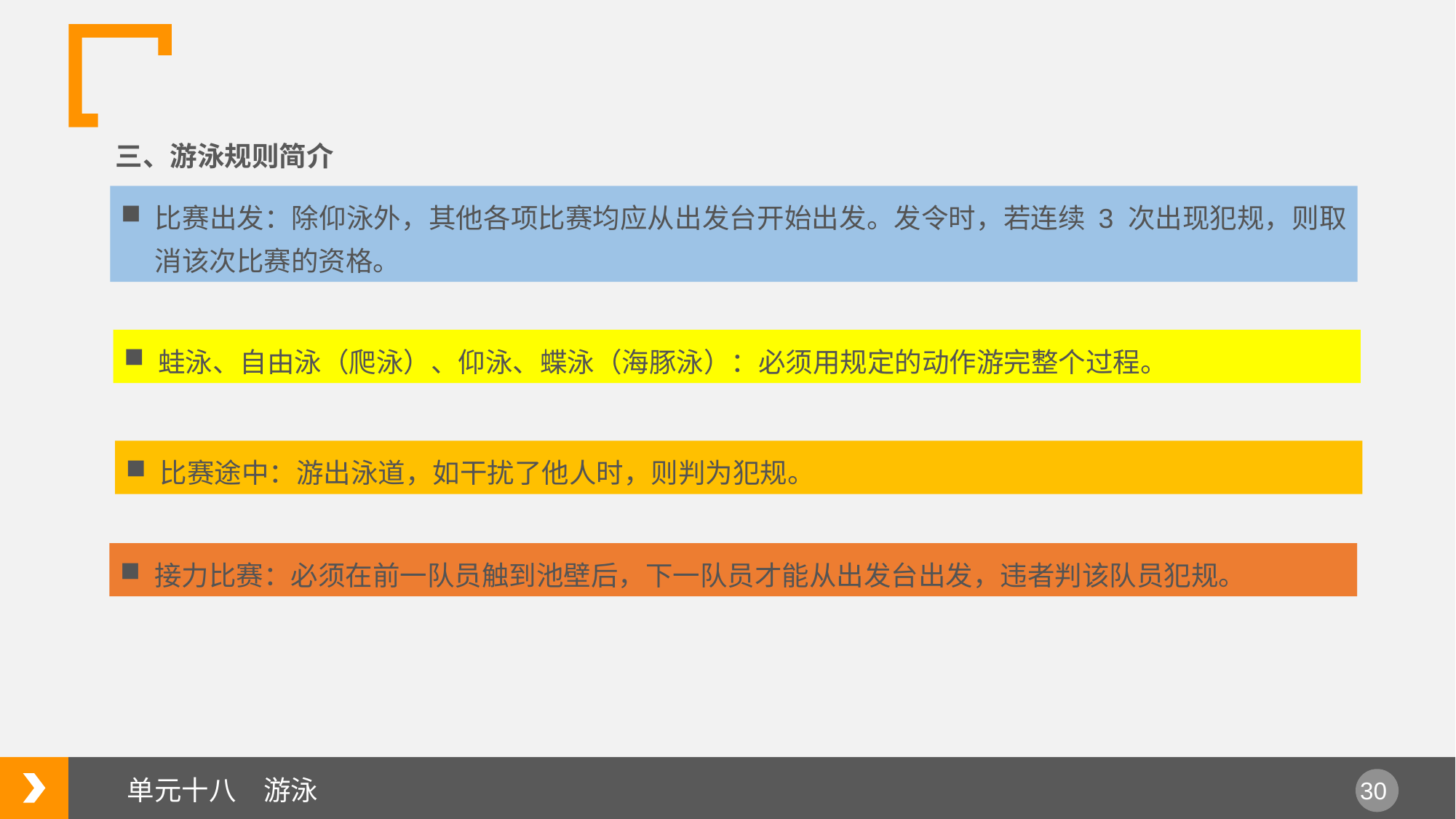

三、游泳规则简介
比赛出发：除仰泳外，其他各项比赛均应从出发台开始出发。发令时，若连续 3 次出现犯规，则取消该次比赛的资格。
蛙泳、自由泳（爬泳）、仰泳、蝶泳（海豚泳）：必须用规定的动作游完整个过程。
比赛途中：游出泳道，如干扰了他人时，则判为犯规。
接力比赛：必须在前一队员触到池壁后，下一队员才能从出发台出发，违者判该队员犯规。
单元十八　游泳